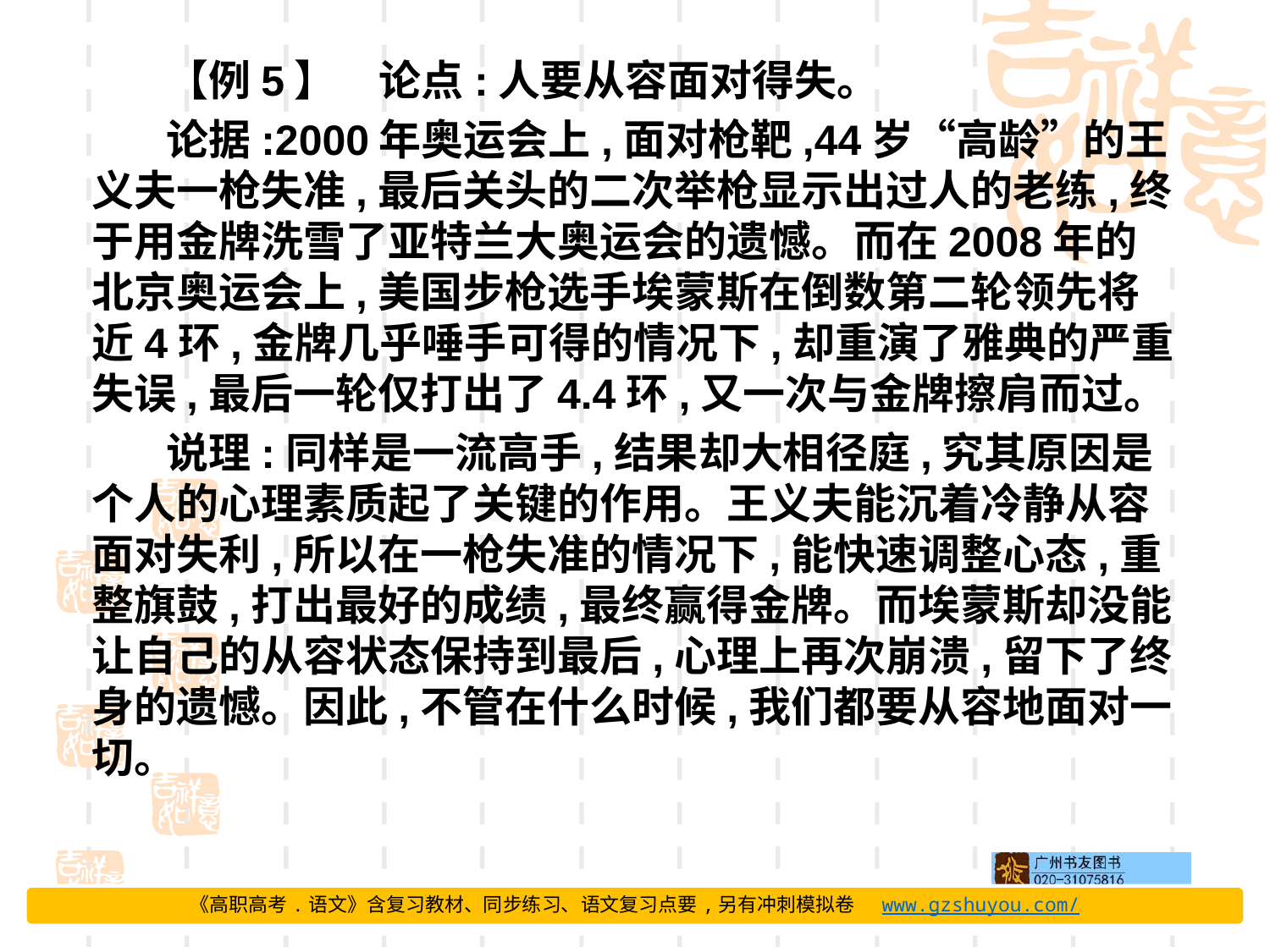

【例5】　论点:人要从容面对得失。
论据:2000年奥运会上,面对枪靶,44岁“高龄”的王义夫一枪失准,最后关头的二次举枪显示出过人的老练,终于用金牌洗雪了亚特兰大奥运会的遗憾。而在2008年的北京奥运会上,美国步枪选手埃蒙斯在倒数第二轮领先将近4环,金牌几乎唾手可得的情况下,却重演了雅典的严重失误,最后一轮仅打出了4.4环,又一次与金牌擦肩而过。
说理:同样是一流高手,结果却大相径庭,究其原因是个人的心理素质起了关键的作用。王义夫能沉着冷静从容面对失利,所以在一枪失准的情况下,能快速调整心态,重整旗鼓,打出最好的成绩,最终赢得金牌。而埃蒙斯却没能让自己的从容状态保持到最后,心理上再次崩溃,留下了终身的遗憾。因此,不管在什么时候,我们都要从容地面对一切。